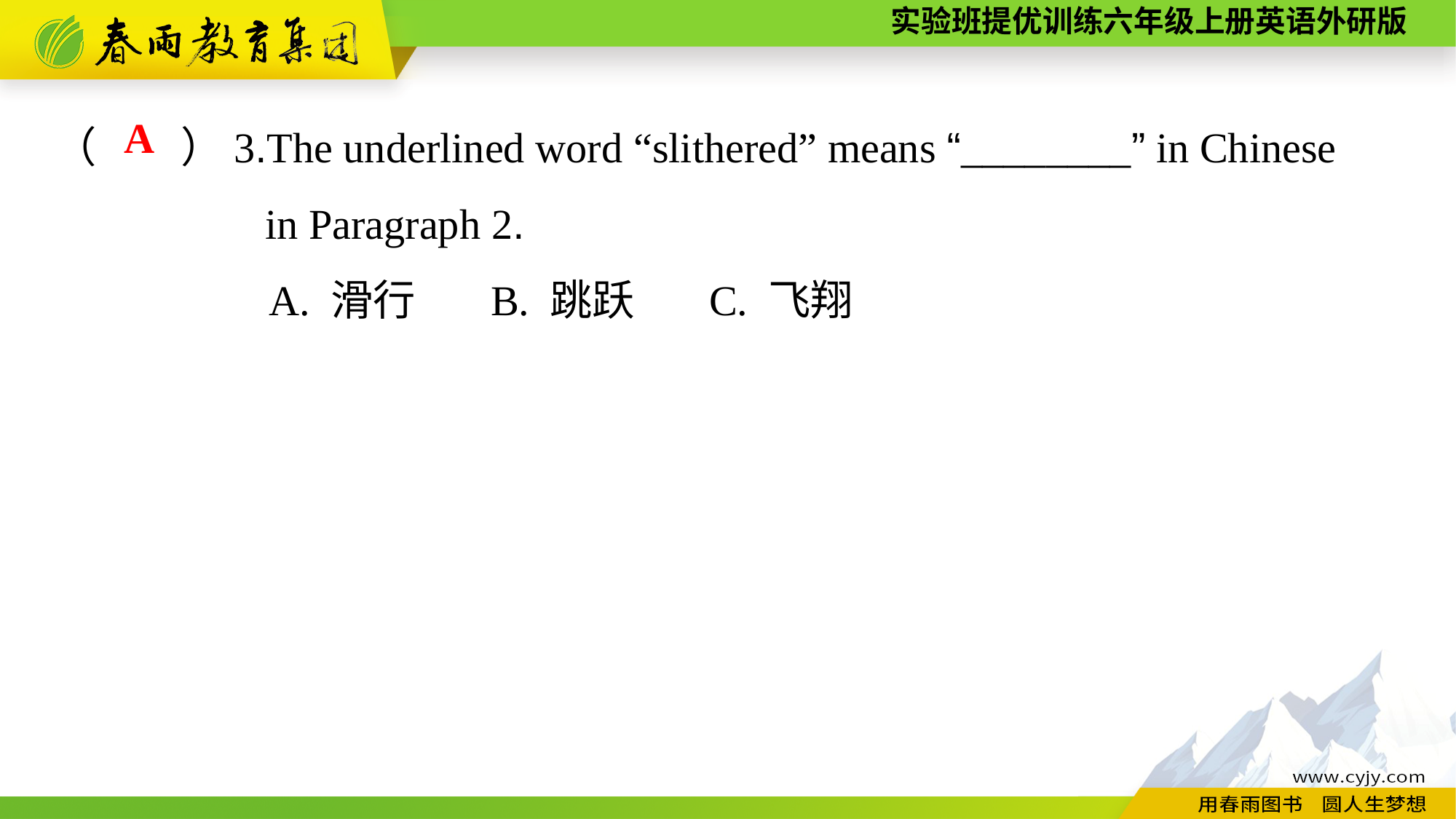

（　　）3.The underlined word “slithered” means “________” in Chinese
                    in Paragraph 2.
A. 滑行	B. 跳跃	C. 飞翔
A